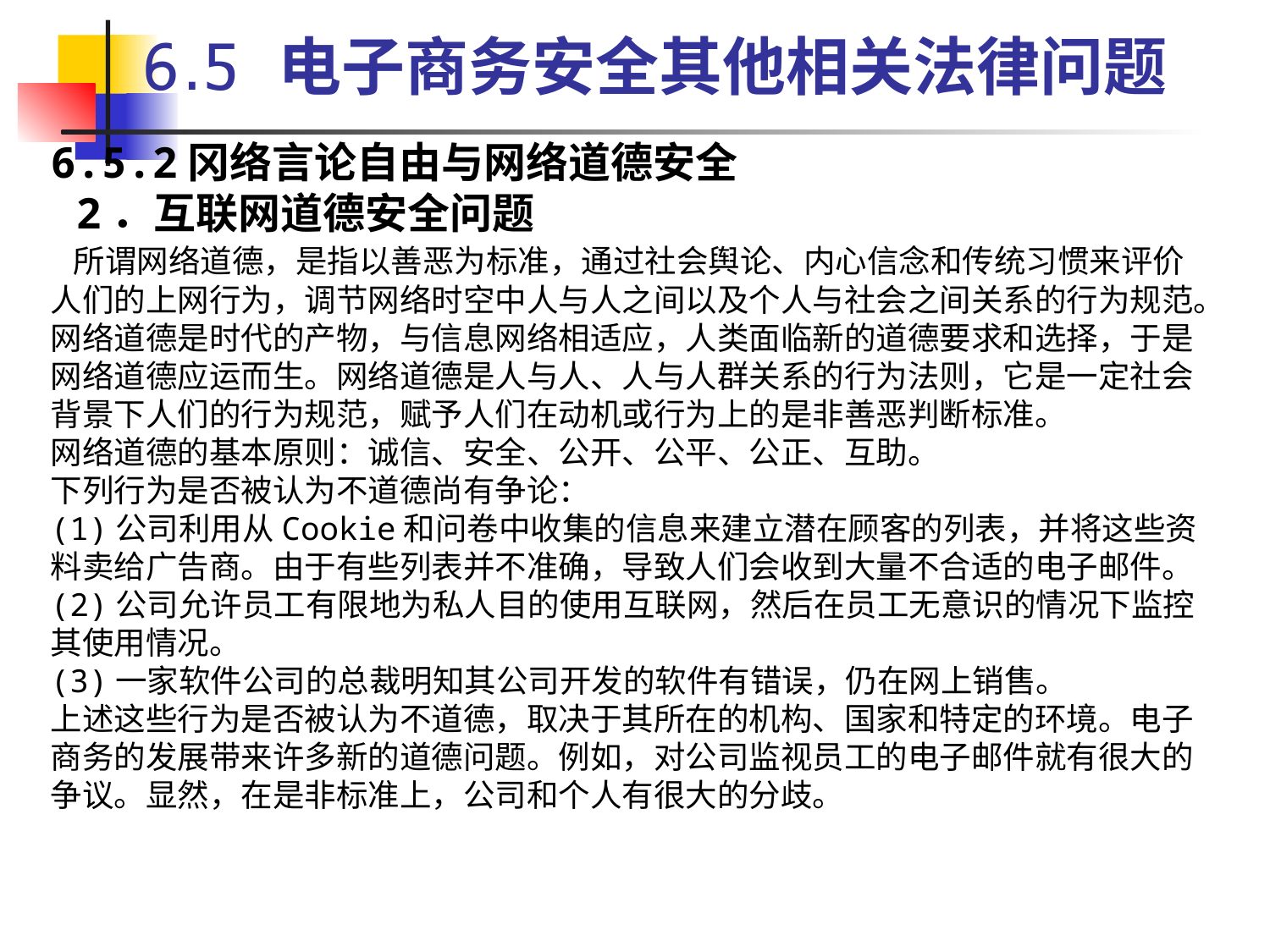

6.5 电子商务安全其他相关法律问题
6.5.2冈络言论自由与网络道德安全
 2．互联网道德安全问题
  所谓网络道德，是指以善恶为标准，通过社会舆论、内心信念和传统习惯来评价人们的上网行为，调节网络时空中人与人之间以及个人与社会之间关系的行为规范。网络道德是时代的产物，与信息网络相适应，人类面临新的道德要求和选择，于是网络道德应运而生。网络道德是人与人、人与人群关系的行为法则，它是一定社会背景下人们的行为规范，赋予人们在动机或行为上的是非善恶判断标准。
网络道德的基本原则：诚信、安全、公开、公平、公正、互助。
下列行为是否被认为不道德尚有争论：
(1)公司利用从Cookie和问卷中收集的信息来建立潜在顾客的列表，并将这些资料卖给广告商。由于有些列表并不准确，导致人们会收到大量不合适的电子邮件。
(2)公司允许员工有限地为私人目的使用互联网，然后在员工无意识的情况下监控其使用情况。
(3)一家软件公司的总裁明知其公司开发的软件有错误，仍在网上销售。
上述这些行为是否被认为不道德，取决于其所在的机构、国家和特定的环境。电子商务的发展带来许多新的道德问题。例如，对公司监视员工的电子邮件就有很大的争议。显然，在是非标准上，公司和个人有很大的分歧。